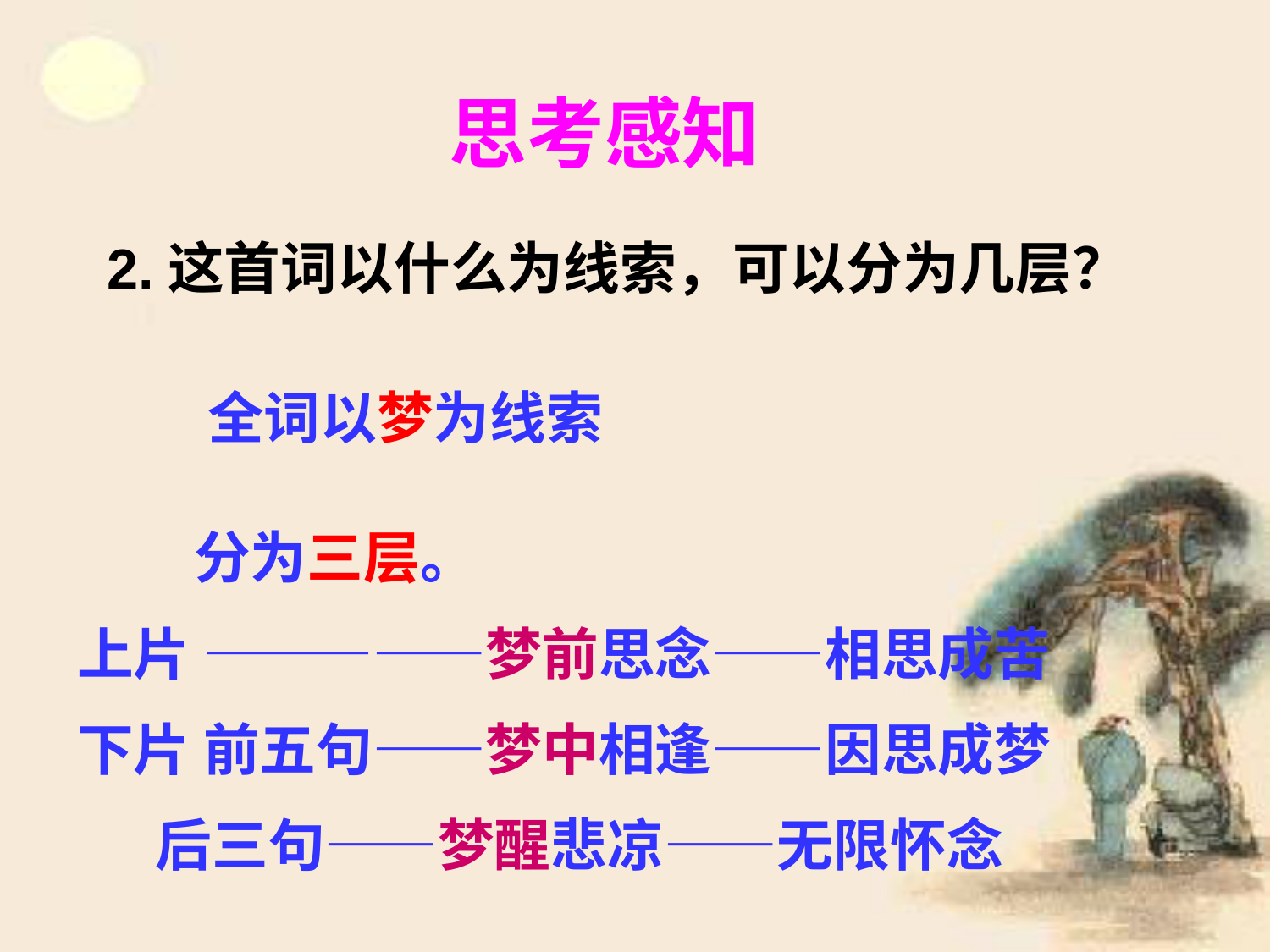

思考感知
2.这首词以什么为线索，可以分为几层？
全词以梦为线索
        分为三层。
上片 —————梦前思念——相思成苦
下片 前五句——梦中相逢——因思成梦
     后三句——梦醒悲凉——无限怀念